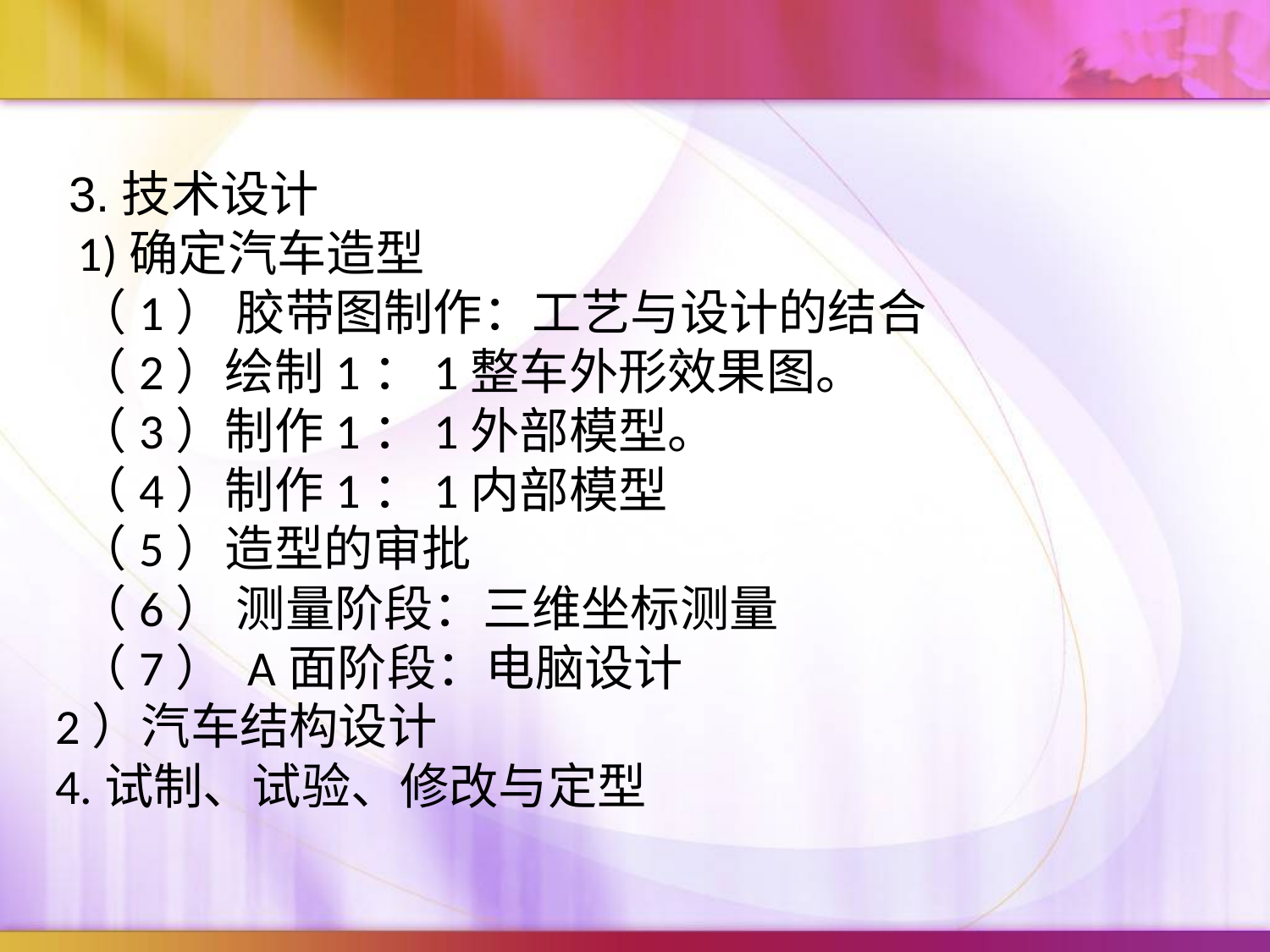

3.技术设计
  1)确定汽车造型
 （1） 胶带图制作：工艺与设计的结合
 （2）绘制1：1整车外形效果图。
 （3）制作1：1外部模型。
 （4）制作1：1内部模型
 （5）造型的审批
 （6） 测量阶段：三维坐标测量
 （7） A面阶段：电脑设计
2）汽车结构设计
4.试制、试验、修改与定型